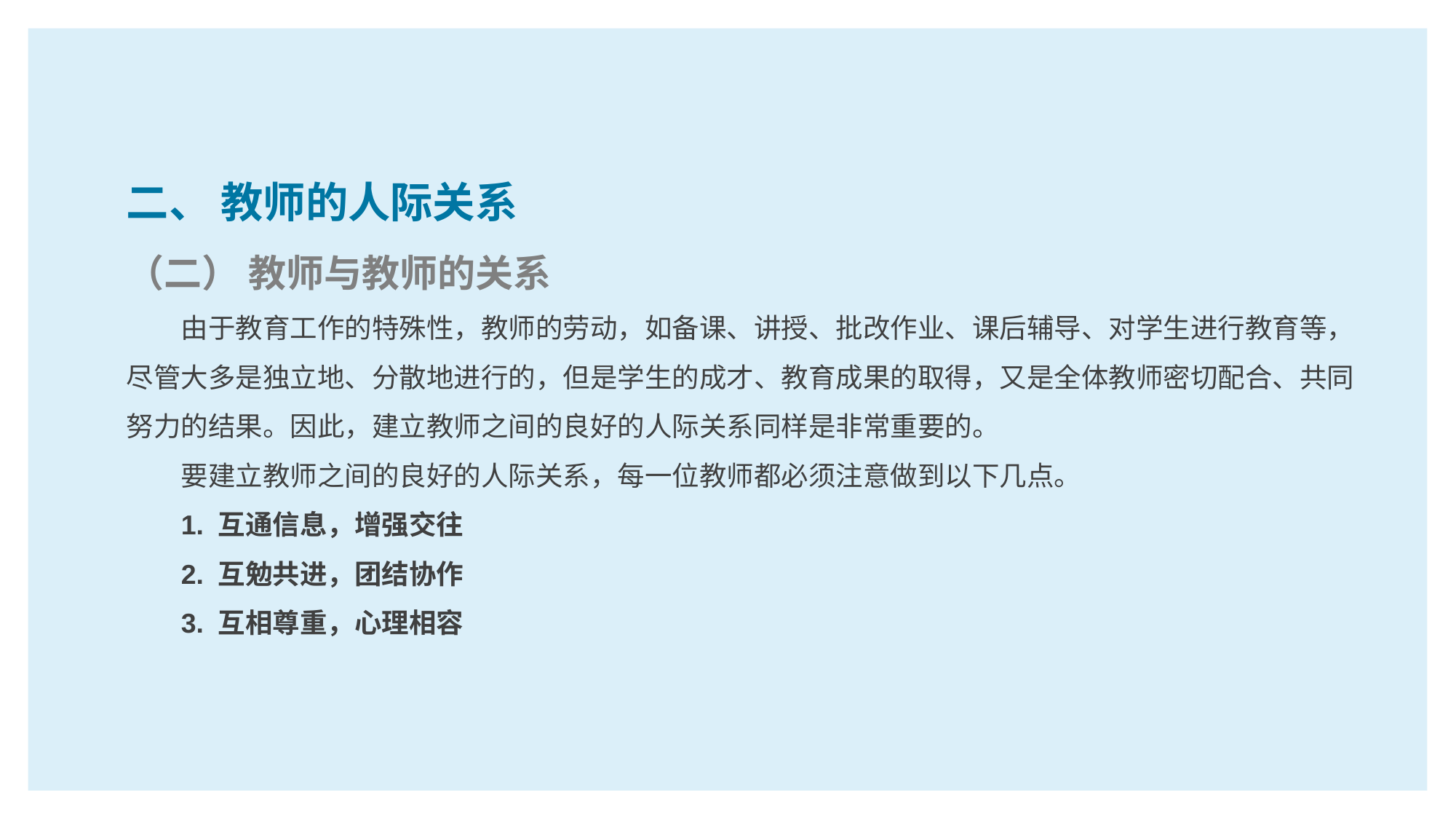

二、 教师的人际关系
（二） 教师与教师的关系
由于教育工作的特殊性，教师的劳动，如备课、讲授、批改作业、课后辅导、对学生进行教育等，尽管大多是独立地、分散地进行的，但是学生的成才、教育成果的取得，又是全体教师密切配合、共同努力的结果。因此，建立教师之间的良好的人际关系同样是非常重要的。
要建立教师之间的良好的人际关系，每一位教师都必须注意做到以下几点。
1. 互通信息，增强交往
2. 互勉共进，团结协作
3. 互相尊重，心理相容